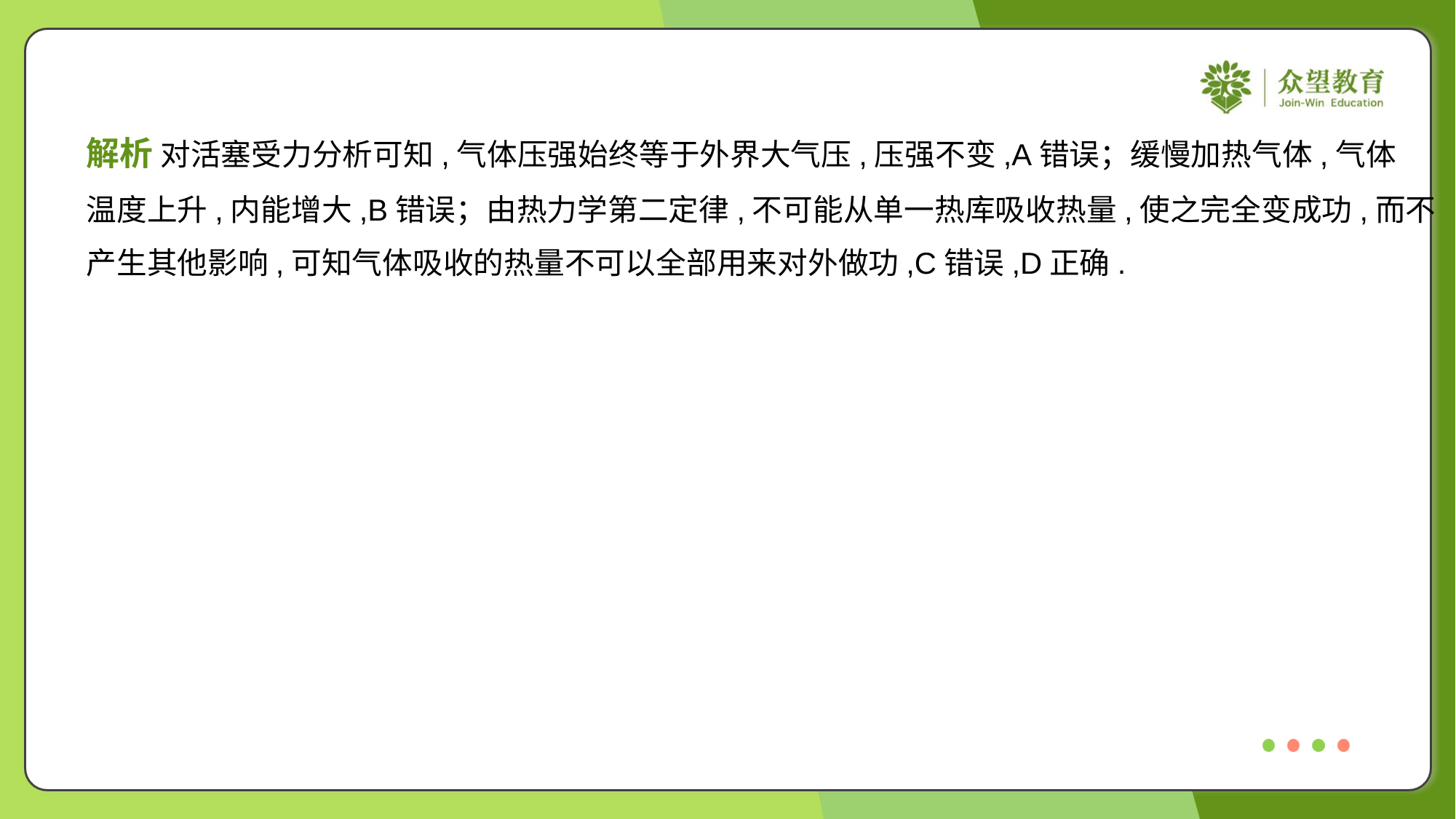

解析 对活塞受力分析可知,气体压强始终等于外界大气压,压强不变,A错误；缓慢加热气体,气体
温度上升,内能增大,B错误；由热力学第二定律,不可能从单一热库吸收热量,使之完全变成功,而不
产生其他影响,可知气体吸收的热量不可以全部用来对外做功,C错误,D正确.